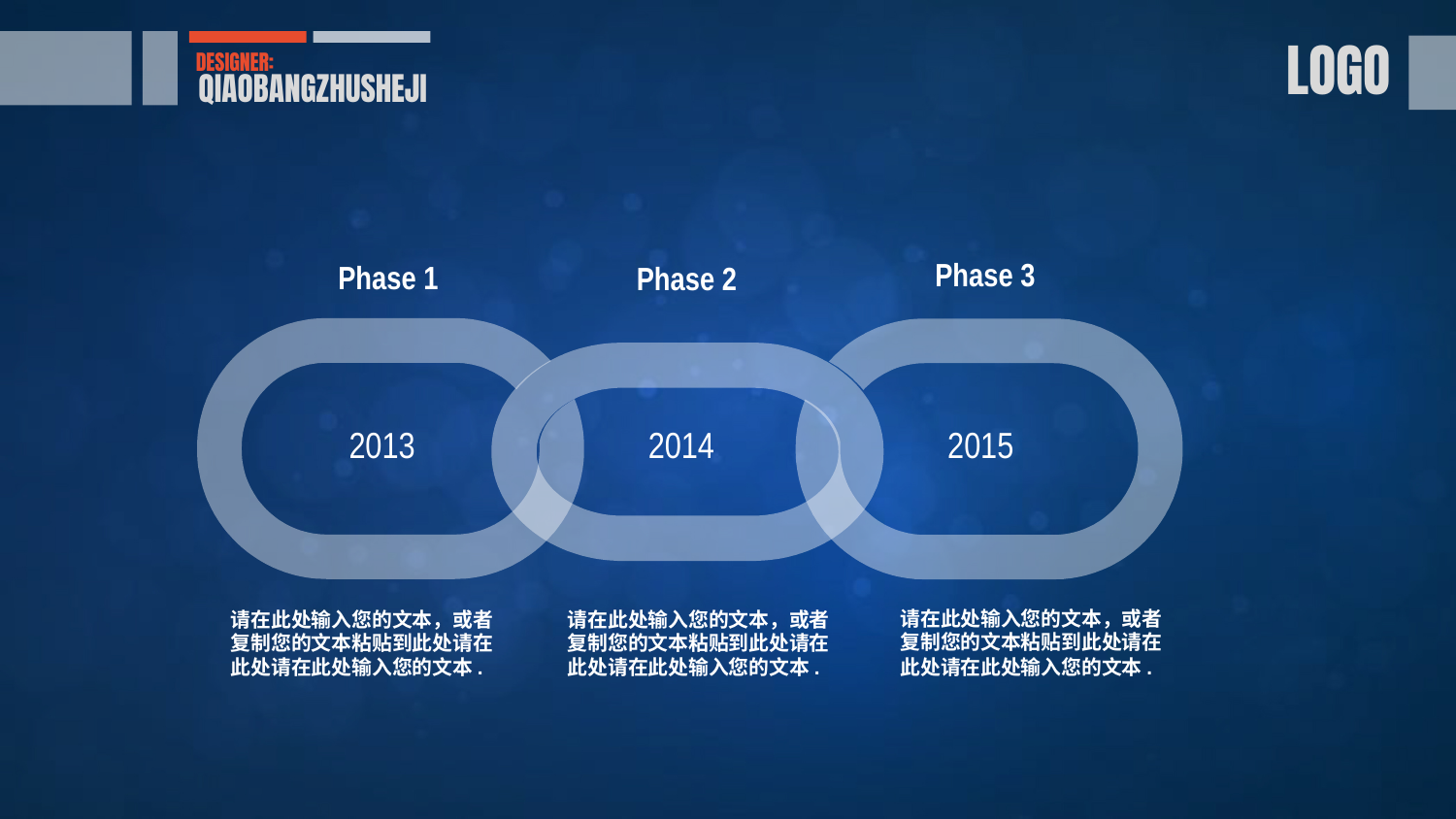

LOGO
DESIGNER:
QIAOBANGZHUSHEJI
Phase 3
Phase 2
Phase 1

2013
2014
2015
请在此处输入您的文本，或者复制您的文本粘贴到此处请在此处请在此处输入您的文本.
请在此处输入您的文本，或者复制您的文本粘贴到此处请在此处请在此处输入您的文本.
请在此处输入您的文本，或者复制您的文本粘贴到此处请在此处请在此处输入您的文本.